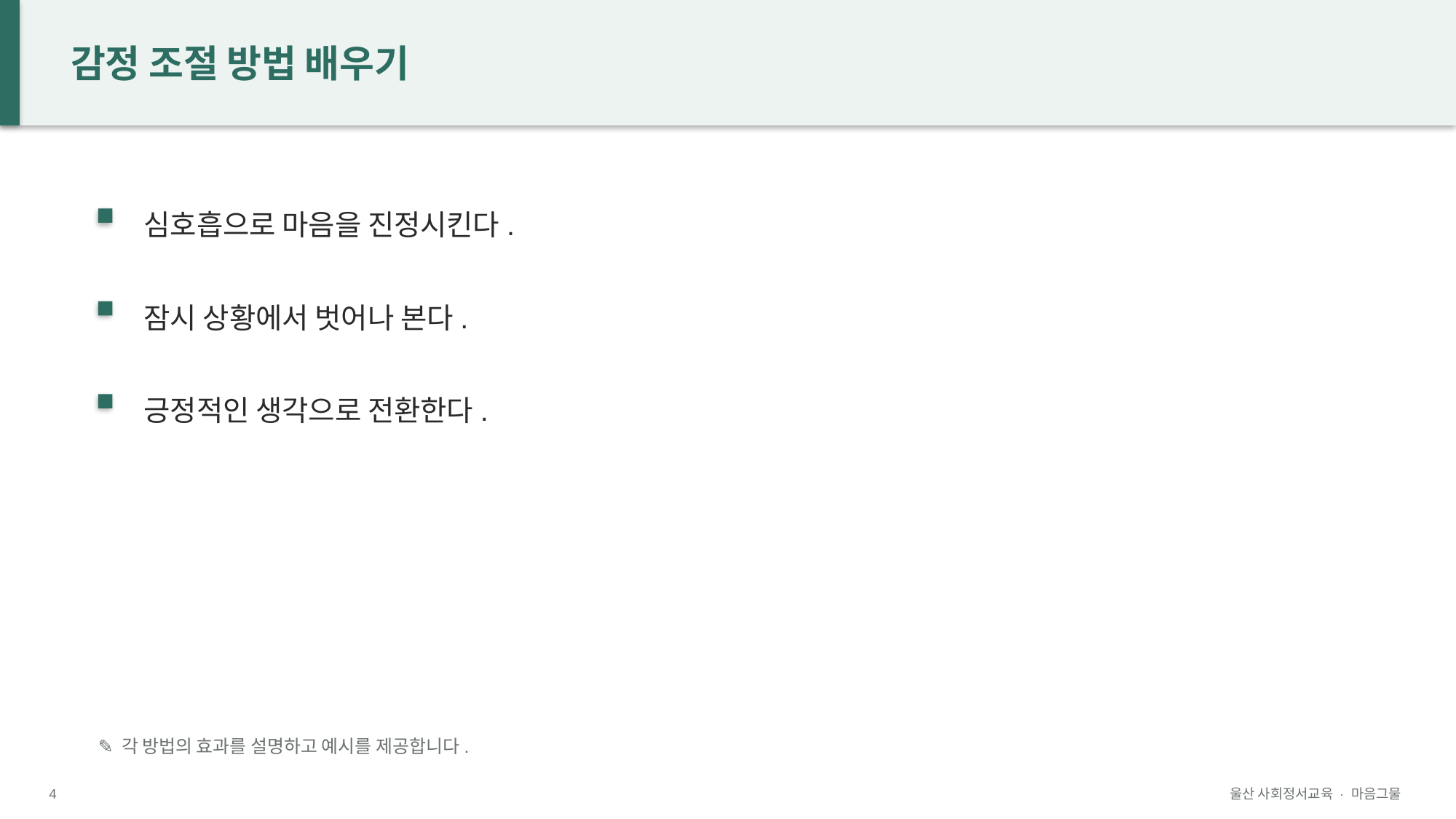

감정 조절 방법 배우기
심호흡으로 마음을 진정시킨다.

잠시 상황에서 벗어나 본다.

긍정적인 생각으로 전환한다.

✎ 각 방법의 효과를 설명하고 예시를 제공합니다.
4
울산 사회정서교육 · 마음그물